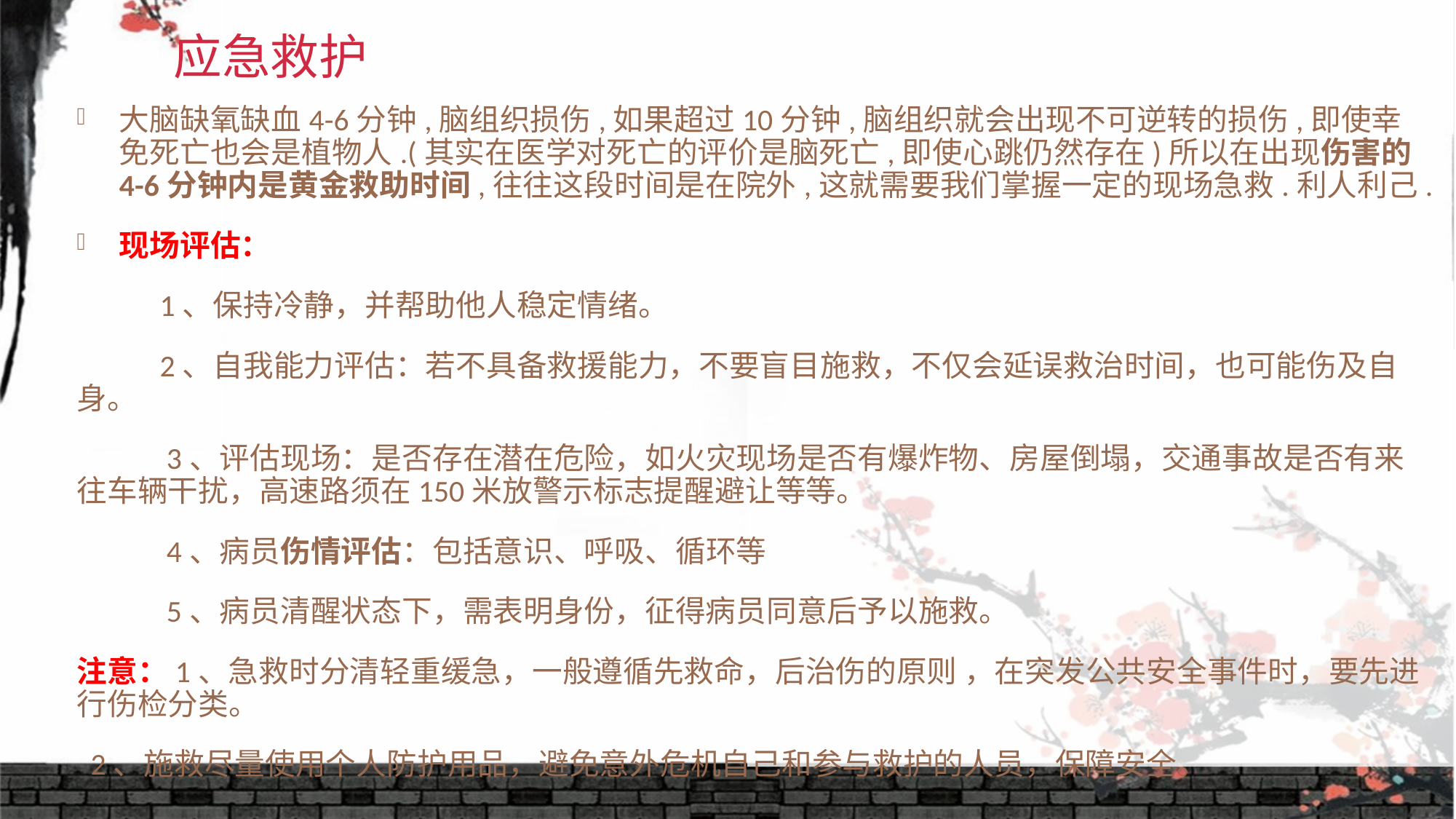

# 应急救护
大脑缺氧缺血4-6分钟,脑组织损伤,如果超过10分钟,脑组织就会出现不可逆转的损伤,即使幸免死亡也会是植物人.(其实在医学对死亡的评价是脑死亡,即使心跳仍然存在)所以在出现伤害的4-6分钟内是黄金救助时间,往往这段时间是在院外,这就需要我们掌握一定的现场急救.利人利己.
现场评估：
            1、保持冷静，并帮助他人稳定情绪。
            2、自我能力评估：若不具备救援能力，不要盲目施救，不仅会延误救治时间，也可能伤及自身。
             3、评估现场：是否存在潜在危险，如火灾现场是否有爆炸物、房屋倒塌，交通事故是否有来往车辆干扰，高速路须在150米放警示标志提醒避让等等。
             4、病员伤情评估：包括意识、呼吸、循环等
             5、病员清醒状态下，需表明身份，征得病员同意后予以施救。
注意：1、急救时分清轻重缓急，一般遵循先救命，后治伤的原则 ，在突发公共安全事件时，要先进行伤检分类。
  2、施救尽量使用个人防护用品，避免意外危机自己和参与救护的人员，保障安全。

运动护理：远心端与近心端